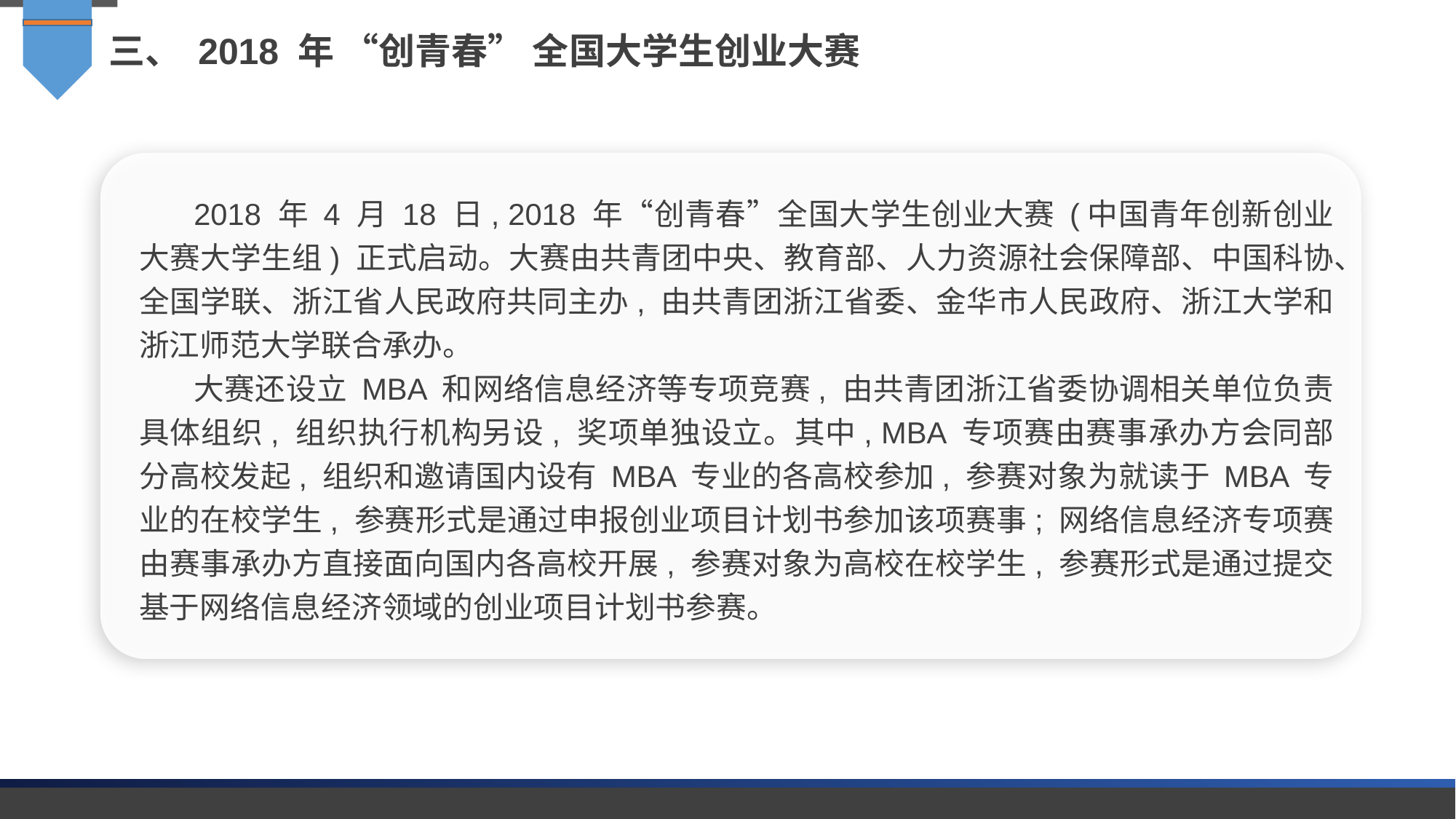

三、 2018 年 “创青春” 全国大学生创业大赛

2018 年 4 月 18 日, 2018 年“创青春”全国大学生创业大赛 (中国青年创新创业大赛大学生组) 正式启动。大赛由共青团中央、教育部、人力资源社会保障部、中国科协、全国学联、浙江省人民政府共同主办, 由共青团浙江省委、金华市人民政府、浙江大学和浙江师范大学联合承办。
大赛还设立 MBA 和网络信息经济等专项竞赛, 由共青团浙江省委协调相关单位负责具体组织, 组织执行机构另设, 奖项单独设立。其中, MBA 专项赛由赛事承办方会同部分高校发起, 组织和邀请国内设有 MBA 专业的各高校参加, 参赛对象为就读于 MBA 专业的在校学生, 参赛形式是通过申报创业项目计划书参加该项赛事; 网络信息经济专项赛由赛事承办方直接面向国内各高校开展, 参赛对象为高校在校学生, 参赛形式是通过提交基于网络信息经济领域的创业项目计划书参赛。